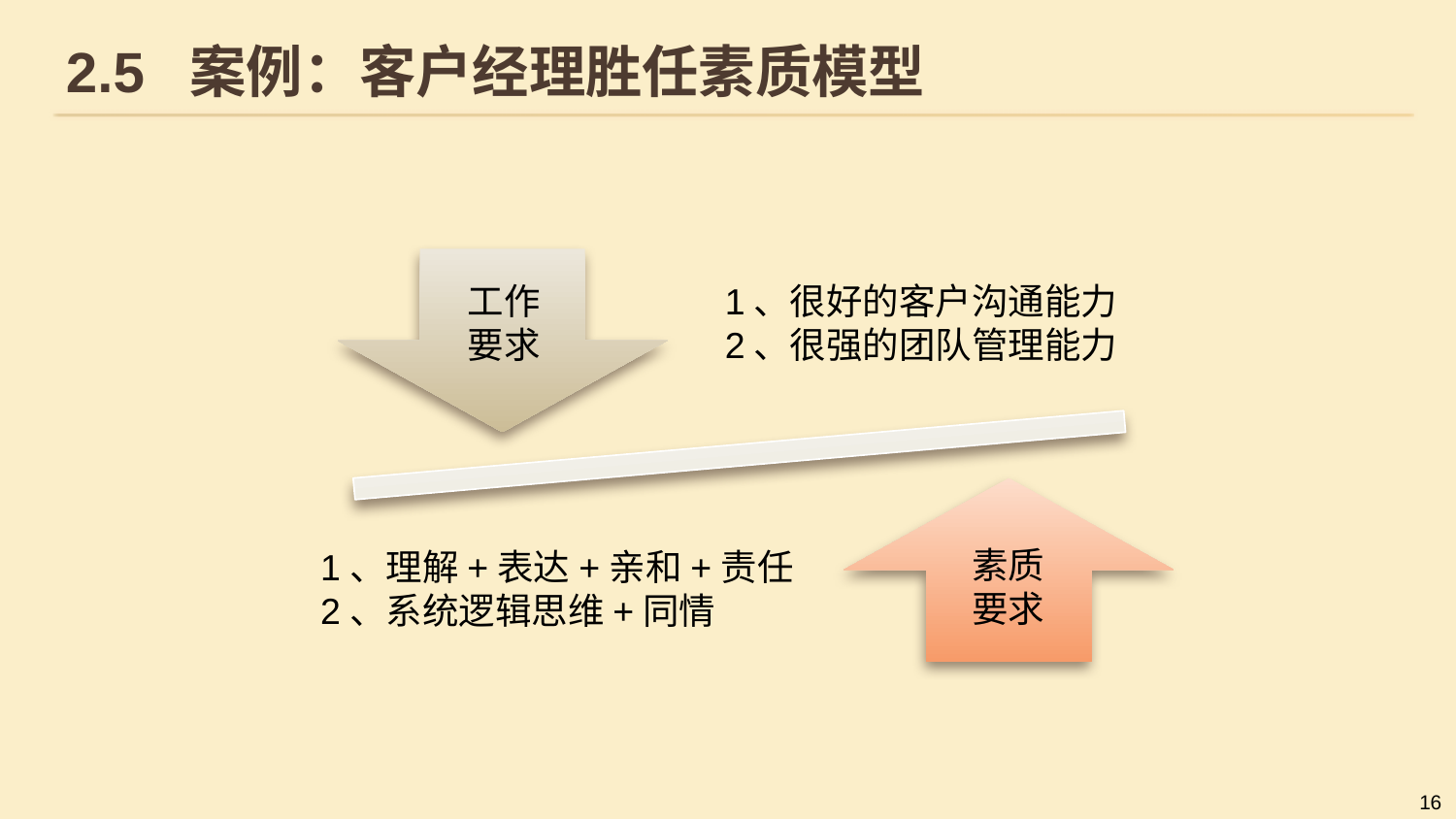

# 2.5  案例：客户经理胜任素质模型

1、很好的客户沟通能力
2、很强的团队管理能力

工作
要求

1、理解+表达+亲和+责任
2、系统逻辑思维+同情
素质
要求
16